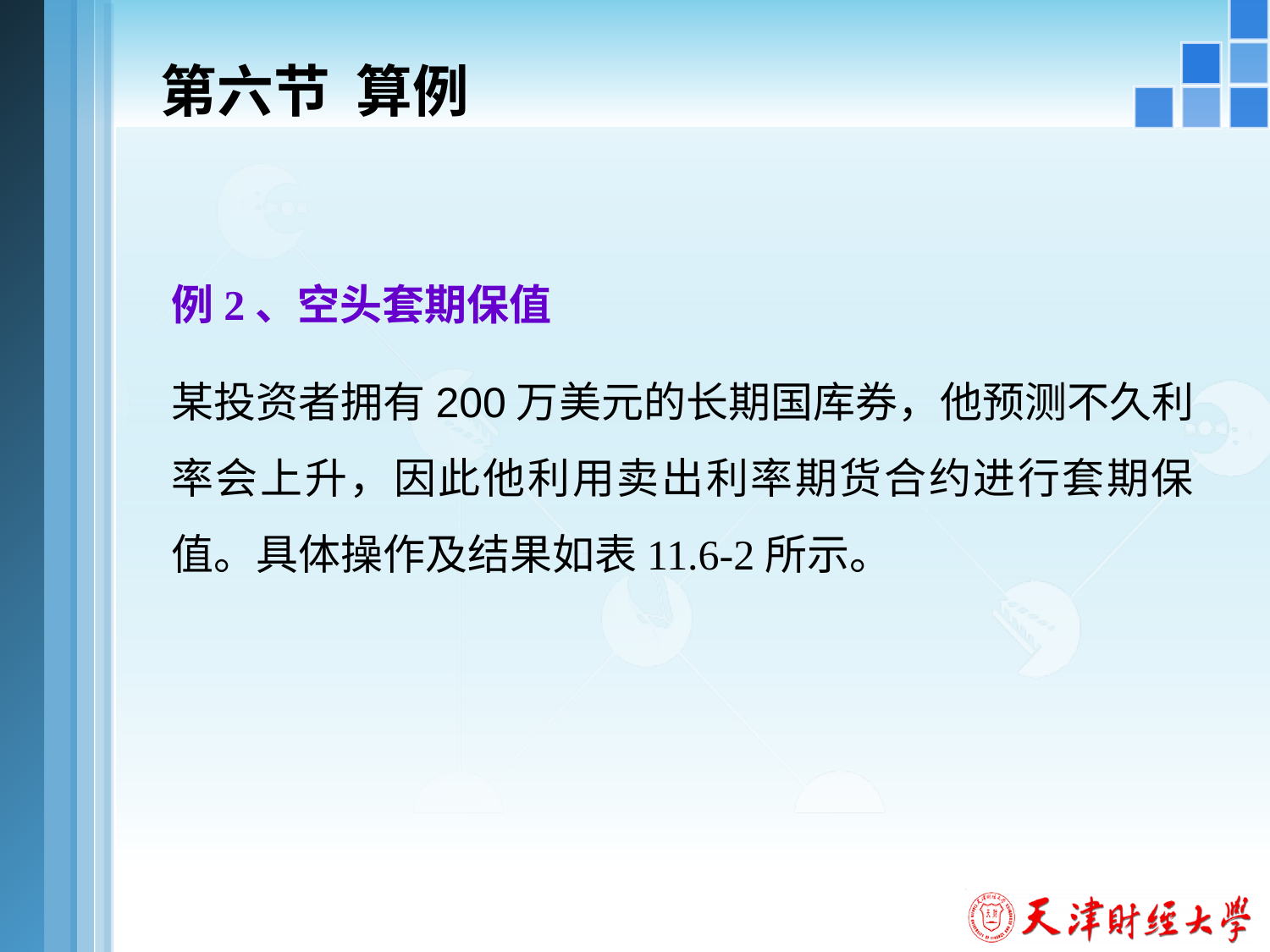

# 第六节  算例
例2、空头套期保值
某投资者拥有200万美元的长期国库券，他预测不久利率会上升，因此他利用卖出利率期货合约进行套期保值。具体操作及结果如表11.6-2所示。